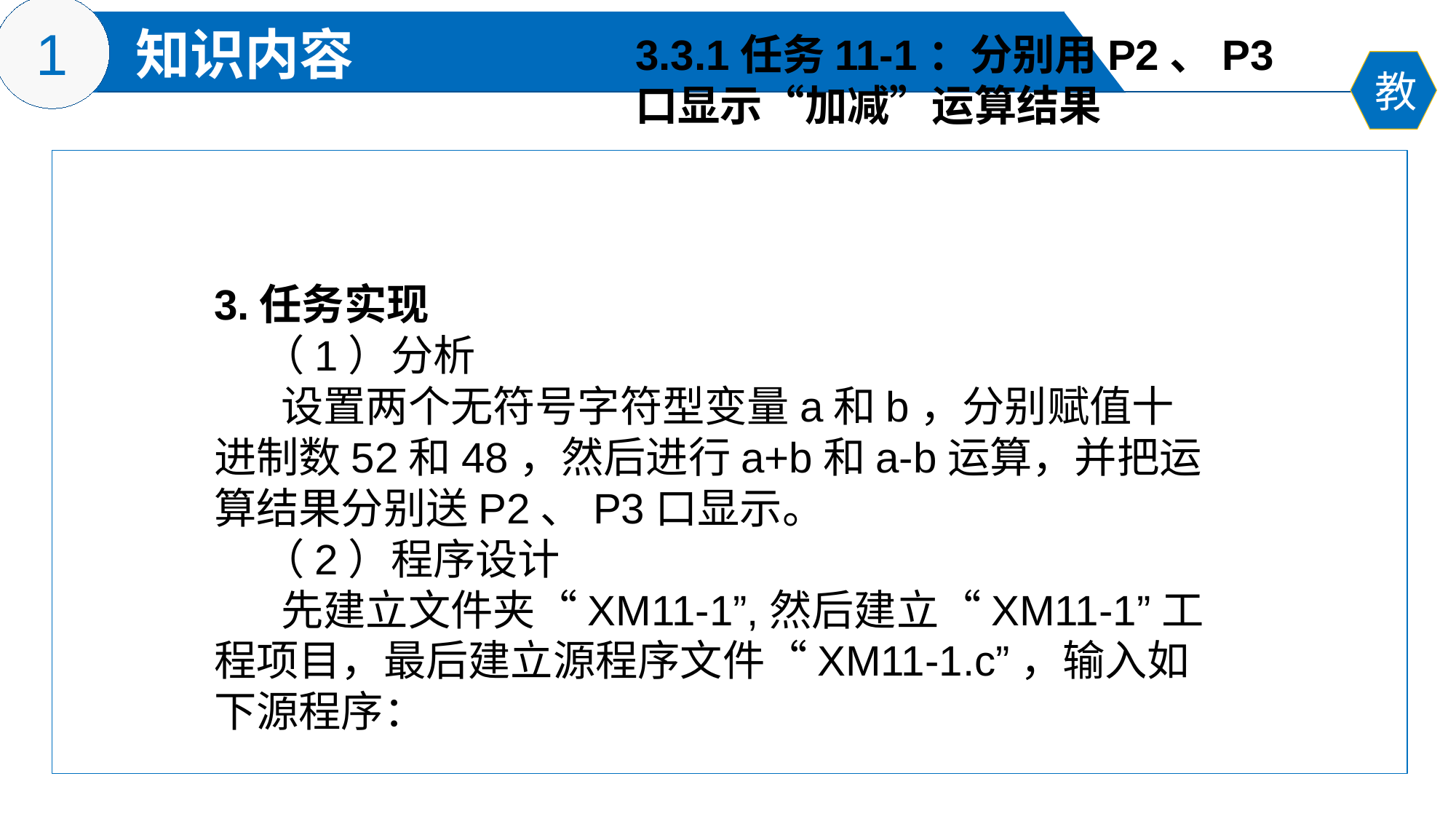

3.3.1任务11-1：分别用P2、P3
口显示“加减”运算结果
3.任务实现
    （1）分析
      设置两个无符号字符型变量a和b，分别赋值十进制数52和48，然后进行a+b和a-b运算，并把运算结果分别送P2、P3口显示。
    （2）程序设计
      先建立文件夹“XM11-1”,然后建立“XM11-1”工程项目，最后建立源程序文件“XM11-1.c”，输入如下源程序：